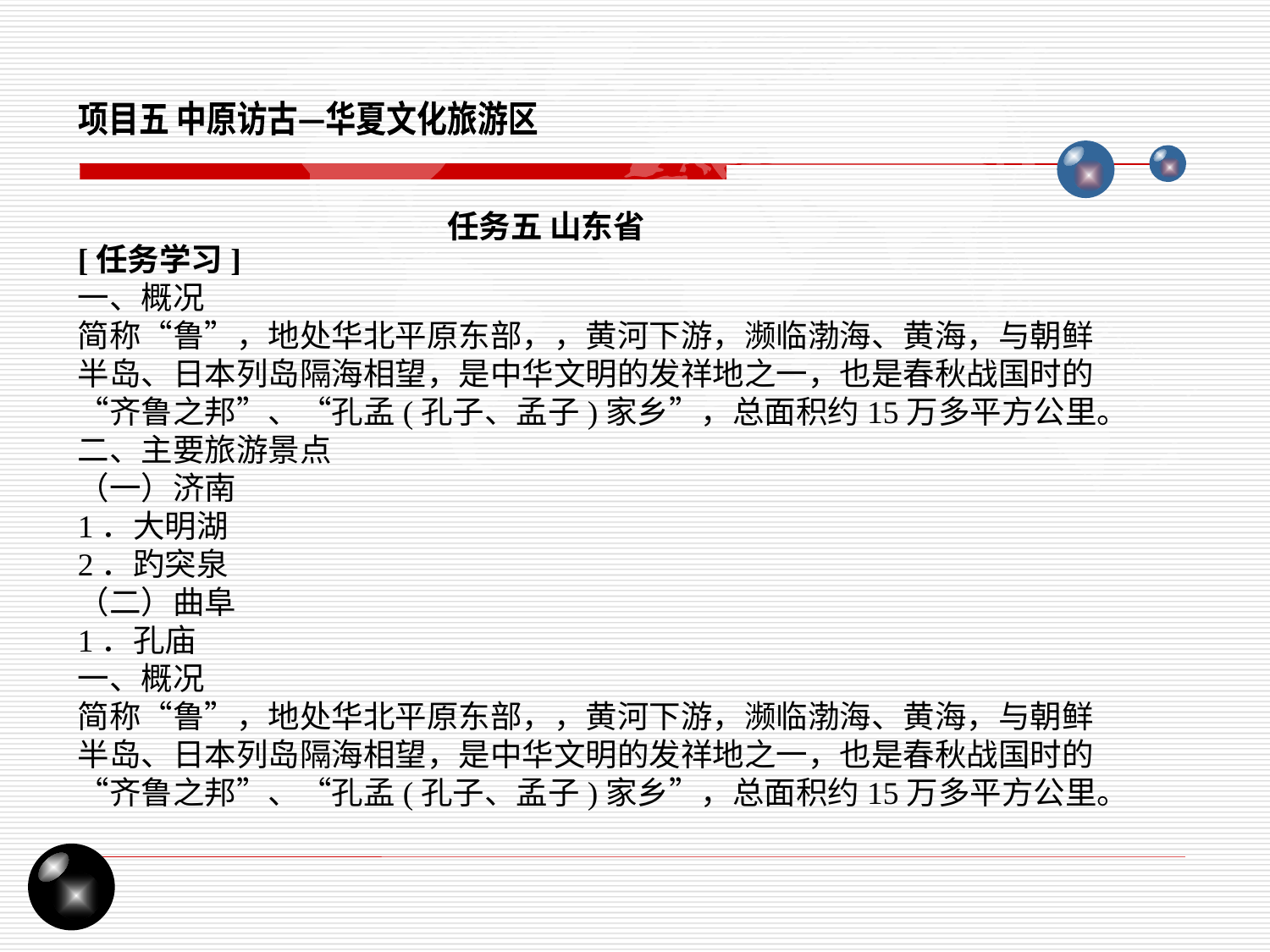

项目五 中原访古—华夏文化旅游区
任务五 山东省
[任务学习]
一、概况
简称“鲁”，地处华北平原东部，，黄河下游，濒临渤海、黄海，与朝鲜半岛、日本列岛隔海相望，是中华文明的发祥地之一，也是春秋战国时的“齐鲁之邦”、“孔孟(孔子、孟子)家乡”，总面积约15万多平方公里。二、主要旅游景点
（一）济南
1．大明湖
2．趵突泉
（二）曲阜
1．孔庙
一、概况
简称“鲁”，地处华北平原东部，，黄河下游，濒临渤海、黄海，与朝鲜半岛、日本列岛隔海相望，是中华文明的发祥地之一，也是春秋战国时的“齐鲁之邦”、“孔孟(孔子、孟子)家乡”，总面积约15万多平方公里。